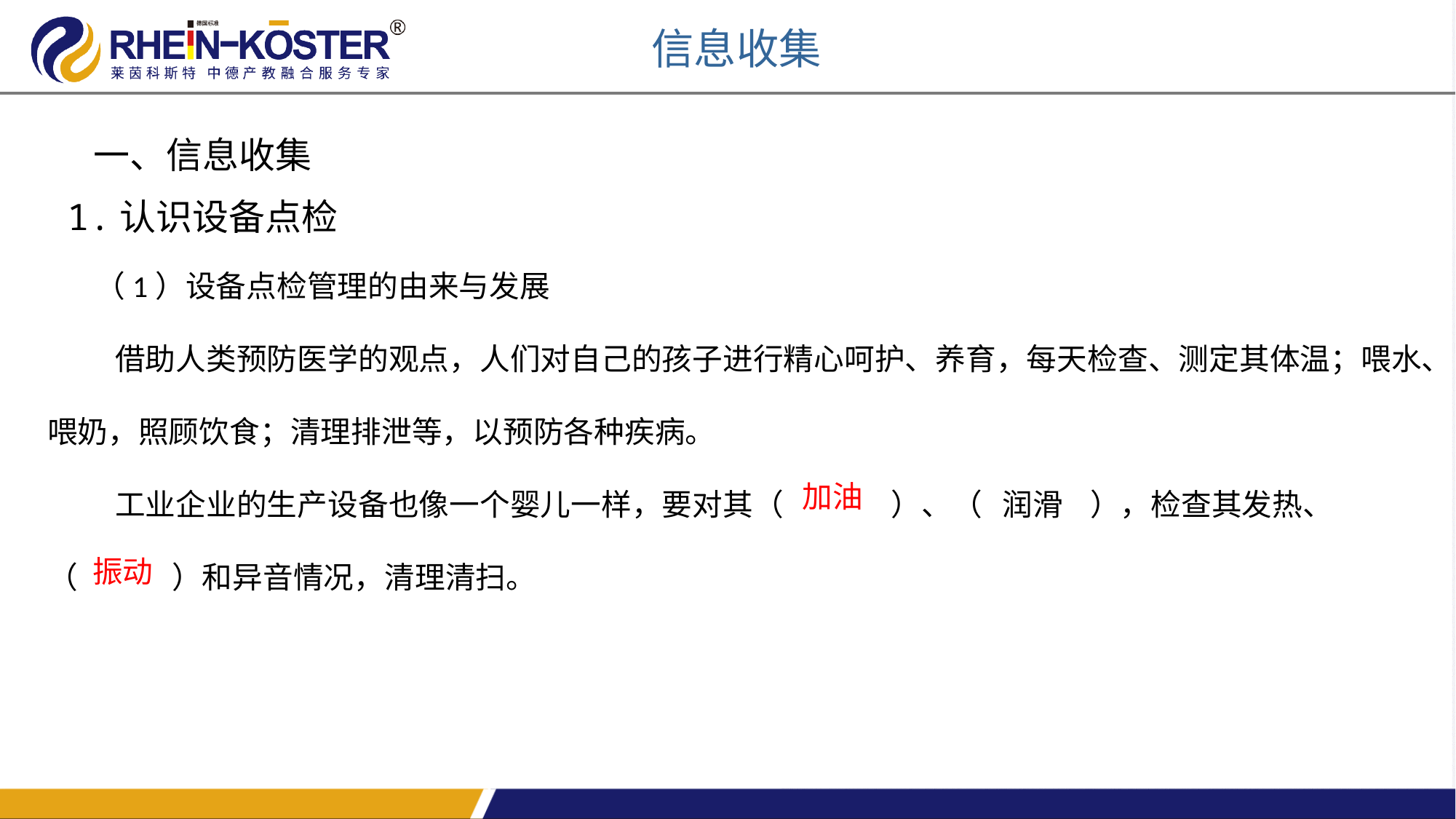

信息收集
一、信息收集
1.认识设备点检
      （1）设备点检管理的由来与发展
         借助人类预防医学的观点，人们对自己的孩子进行精心呵护、养育，每天检查、测定其体温；喂水、
喂奶，照顾饮食；清理排泄等，以预防各种疾病。
         工业企业的生产设备也像一个婴儿一样，要对其（                ）、（   润滑    ），检查其发热、
（              ）和异音情况，清理清扫。

加油
振动